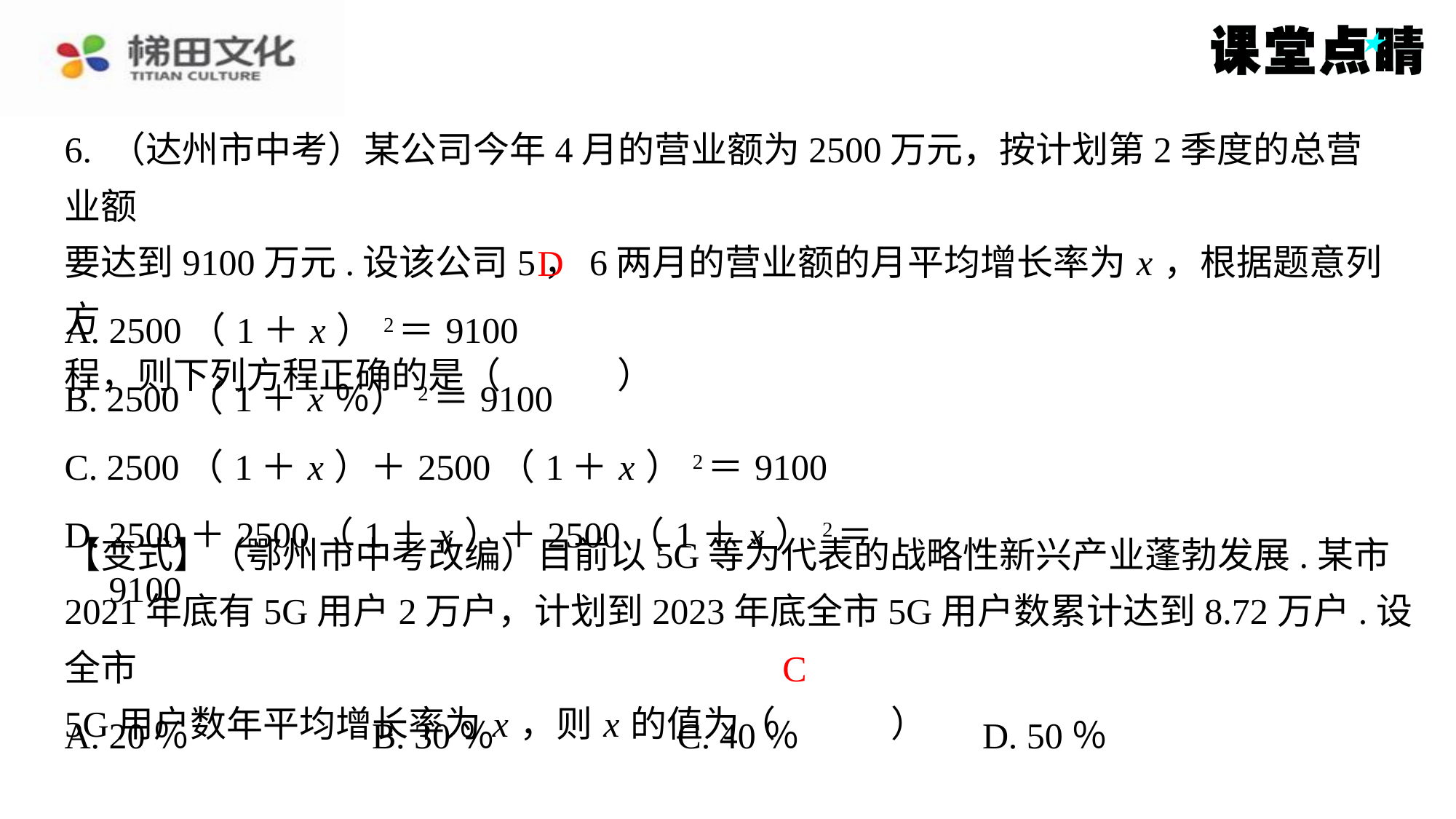

6. （达州市中考）某公司今年4月的营业额为2500万元，按计划第2季度的总营业额
要达到9100万元.设该公司5，6两月的营业额的月平均增长率为 x ，根据题意列方
程，则下列方程正确的是（　D　）
D
| A. 2500（1＋ x ）2＝9100 |
| --- |
| B. 2500（1＋ x ％）2＝9100 |
| C. 2500（1＋ x ）＋2500（1＋ x ）2＝9100 |
| D. 2500＋2500（1＋ x ）＋2500（1＋ x ）2＝9100 |
【变式】（鄂州市中考改编）目前以5G等为代表的战略性新兴产业蓬勃发展.某市
2021年底有5G用户2万户，计划到2023年底全市5G用户数累计达到8.72万户.设全市
5G用户数年平均增长率为 x ，则 x 的值为（　C　）
C
| A. 20％ | B. 30％ | C. 40％ | D. 50％ |
| --- | --- | --- | --- |